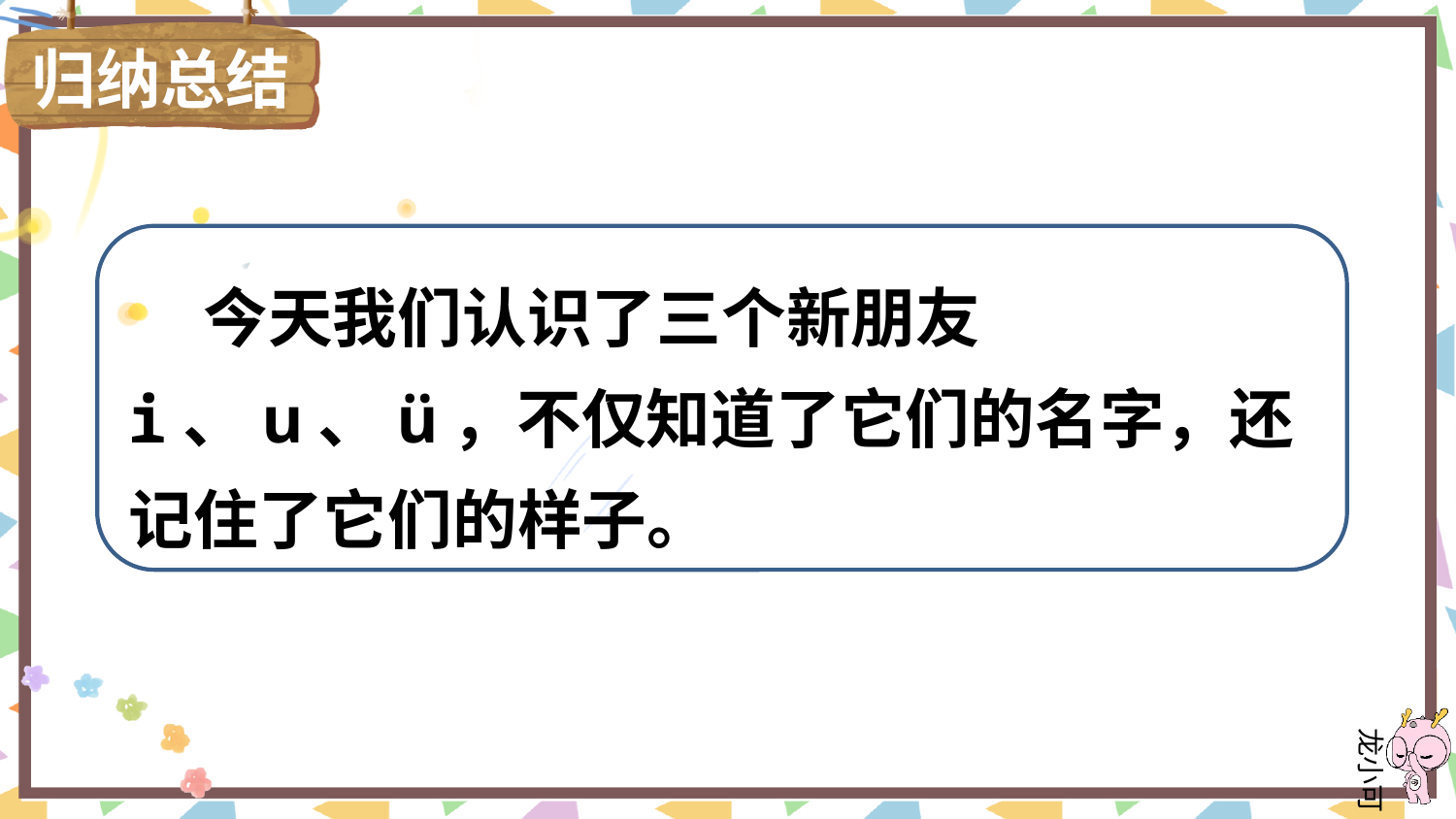

归纳总结

    今天我们认识了三个新朋友i、u、ü，不仅知道了它们的名字，还记住了它们的样子。